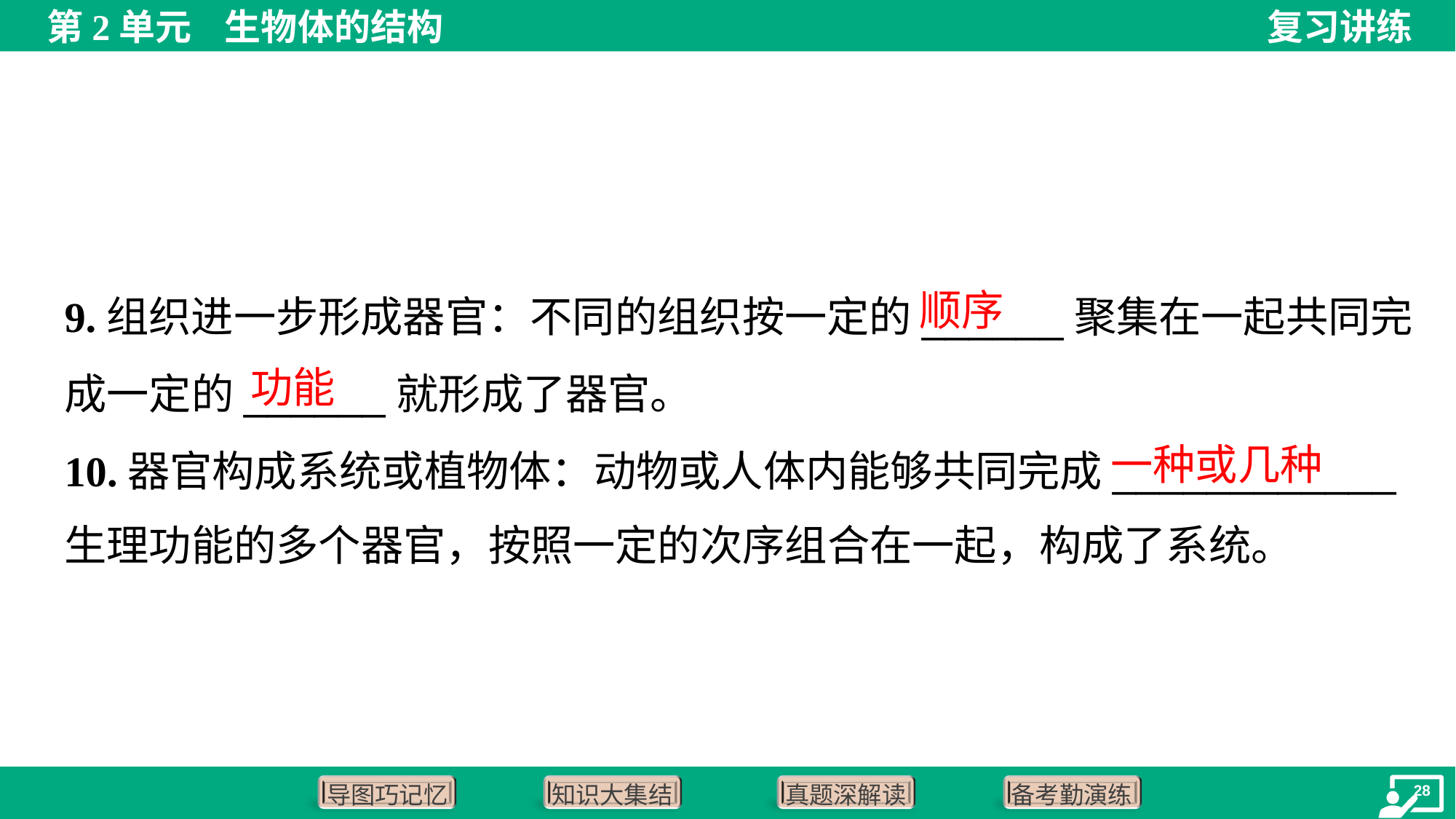

顺序
9.组织进一步形成器官：不同的组织按一定的______聚集在一起共同完
成一定的______就形成了器官。
10.器官构成系统或植物体：动物或人体内能够共同完成____________
生理功能的多个器官，按照一定的次序组合在一起，构成了系统。
功能
一种或几种